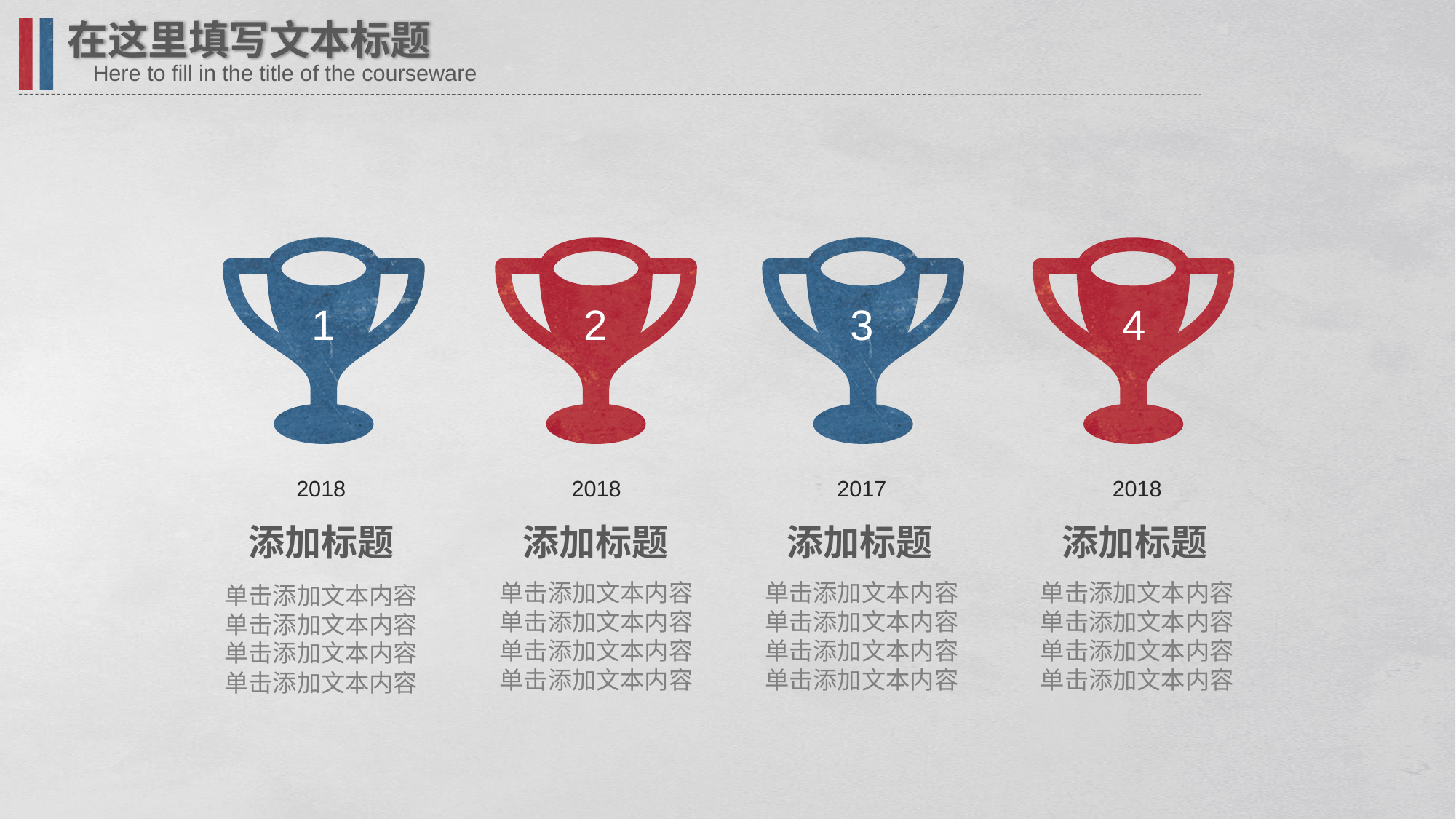

在这里填写文本标题

Here to fill in the title of the courseware

1
2
3
4
2018
2018
2017
2018
添加标题
添加标题
添加标题
添加标题
单击添加文本内容
单击添加文本内容
单击添加文本内容
单击添加文本内容
单击添加文本内容
单击添加文本内容
单击添加文本内容
单击添加文本内容
单击添加文本内容
单击添加文本内容
单击添加文本内容
单击添加文本内容
单击添加文本内容
单击添加文本内容
单击添加文本内容
单击添加文本内容